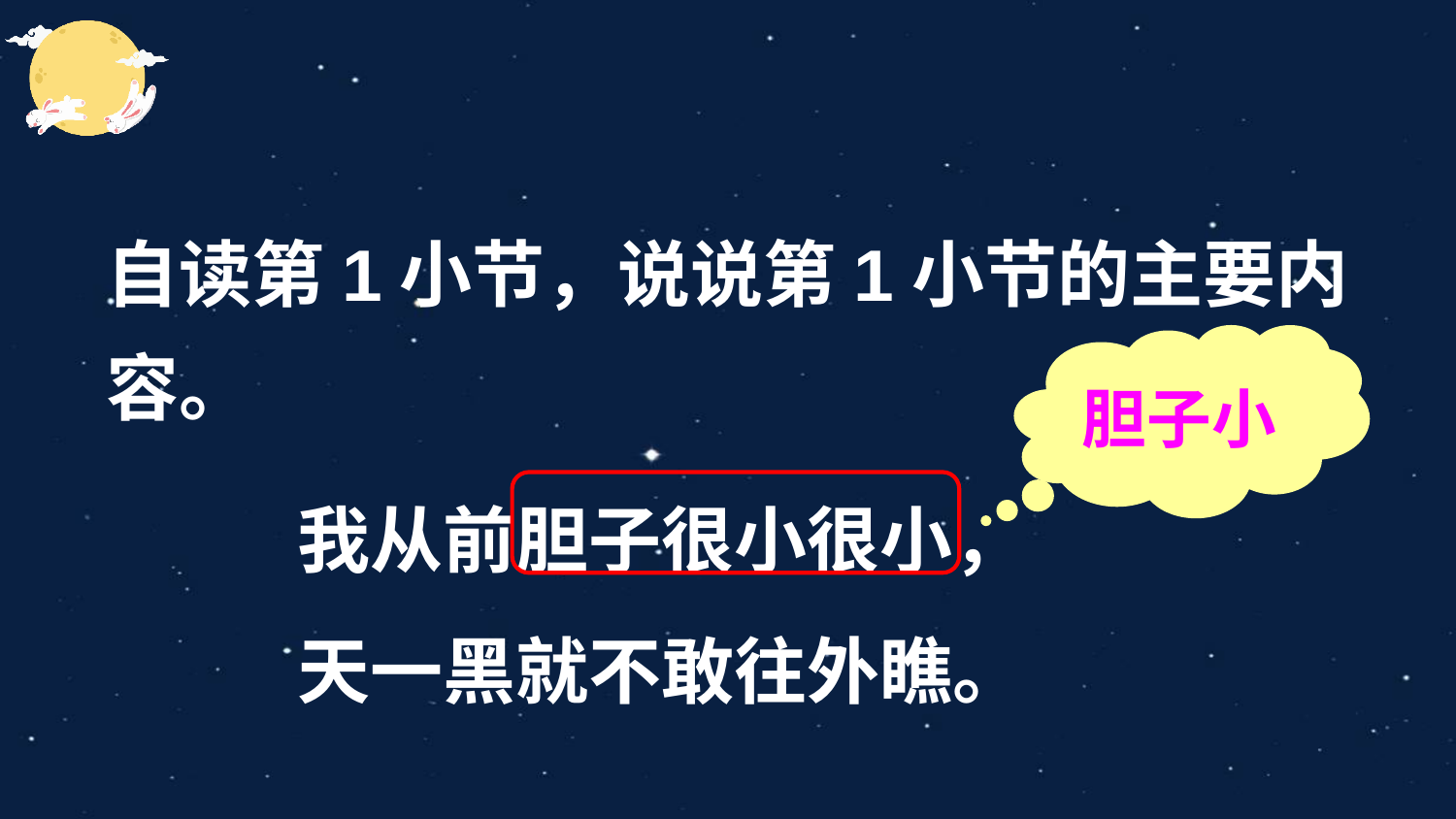

自读第1小节，说说第1小节的主要内容。
胆子小
我从前胆子很小很小，
天一黑就不敢往外瞧。